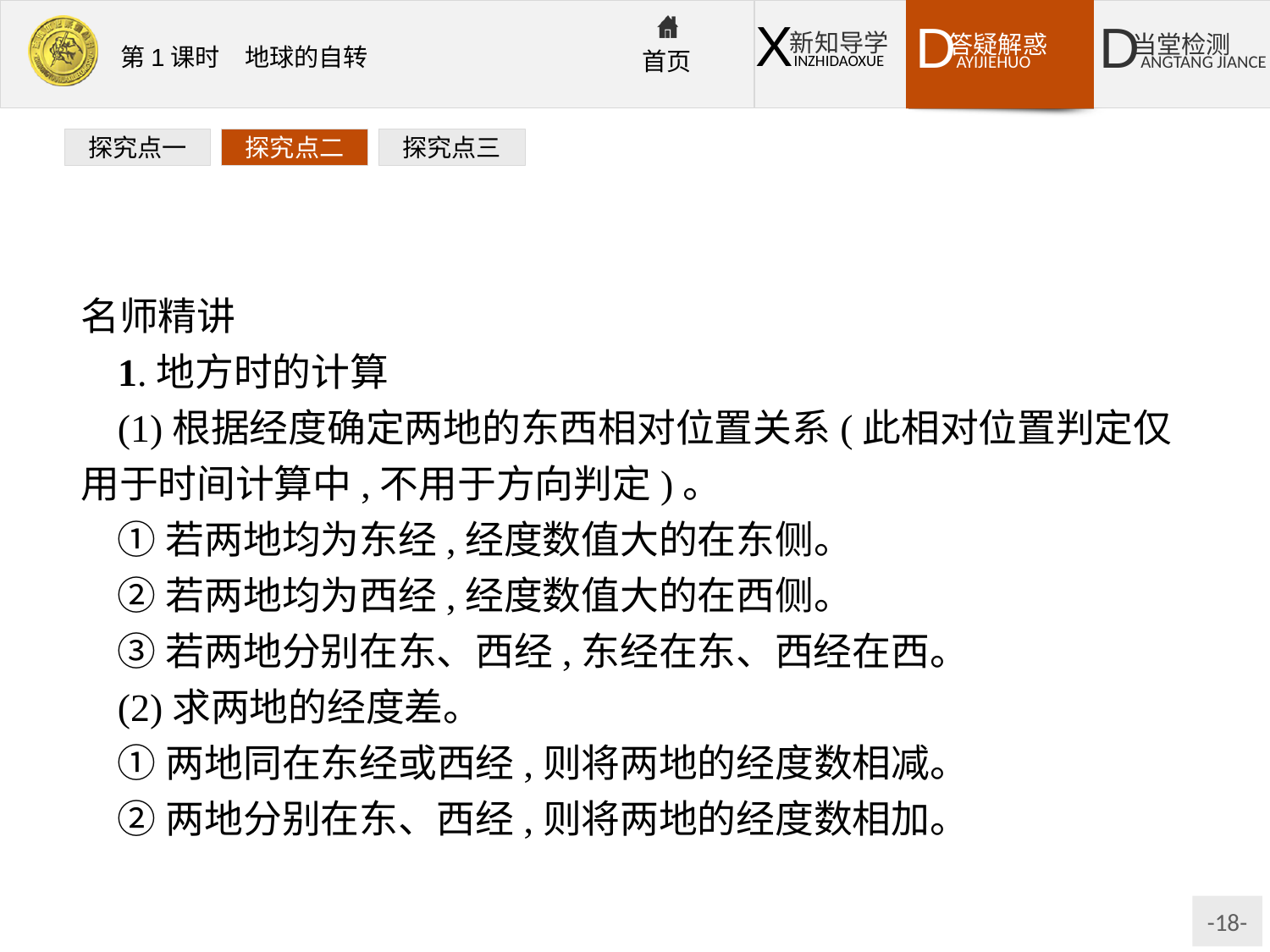

探究点一
探究点二
探究点三
名师精讲
1.地方时的计算
(1)根据经度确定两地的东西相对位置关系(此相对位置判定仅用于时间计算中,不用于方向判定)。
①若两地均为东经,经度数值大的在东侧。
②若两地均为西经,经度数值大的在西侧。
③若两地分别在东、西经,东经在东、西经在西。
(2)求两地的经度差。
①两地同在东经或西经,则将两地的经度数相减。
②两地分别在东、西经,则将两地的经度数相加。